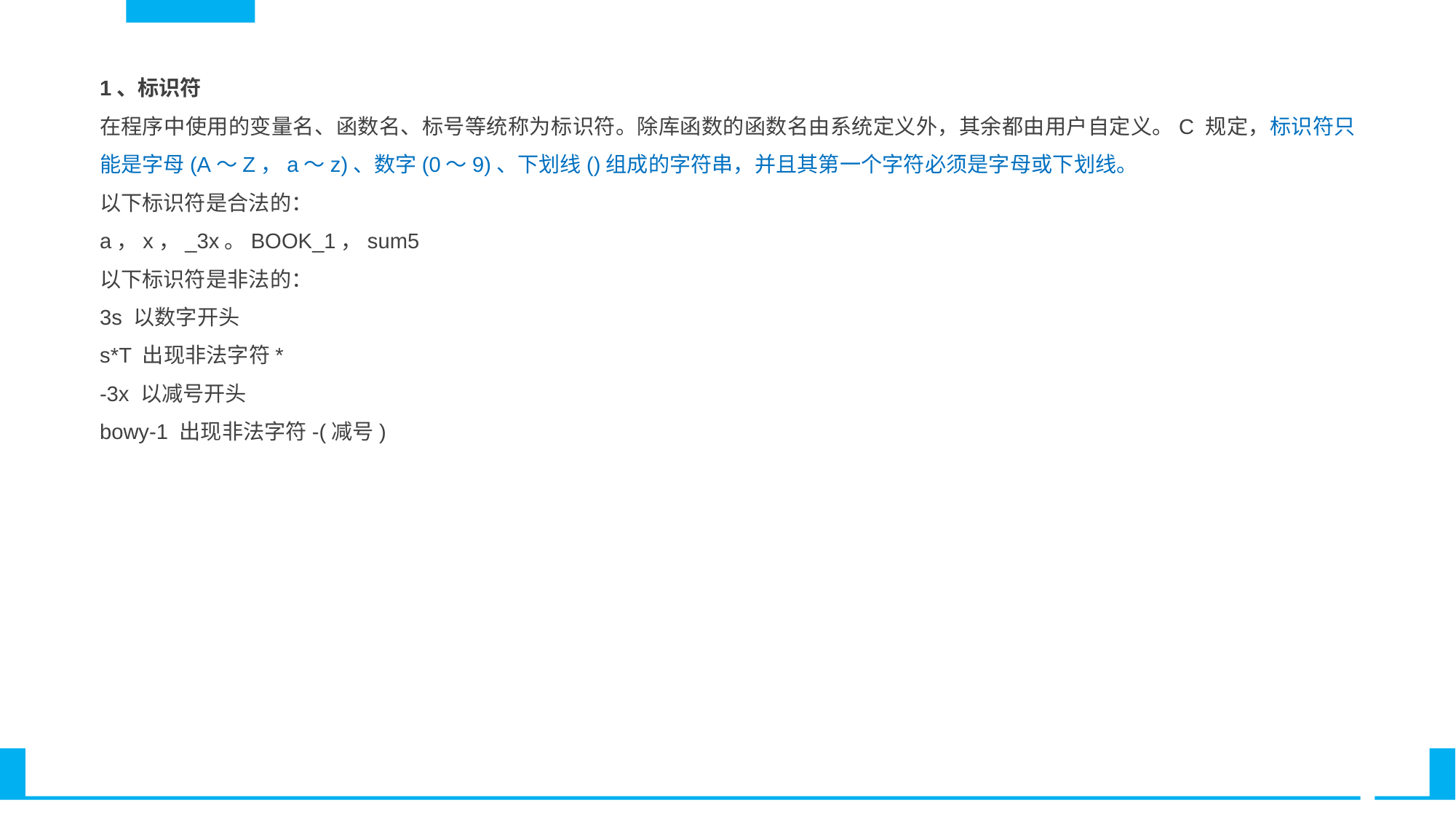

1、标识符
在程序中使用的变量名、函数名、标号等统称为标识符。除库函数的函数名由系统定义外，其余都由用户自定义。C 规定，标识符只能是字母(A～Z，a～z)、数字(0～9)、下划线()组成的字符串，并且其第一个字符必须是字母或下划线。
以下标识符是合法的：
a，x，_3x。BOOK_1，sum5
以下标识符是非法的：
3s 以数字开头
s*T 出现非法字符*
-3x 以减号开头
bowy-1 出现非法字符-(减号)